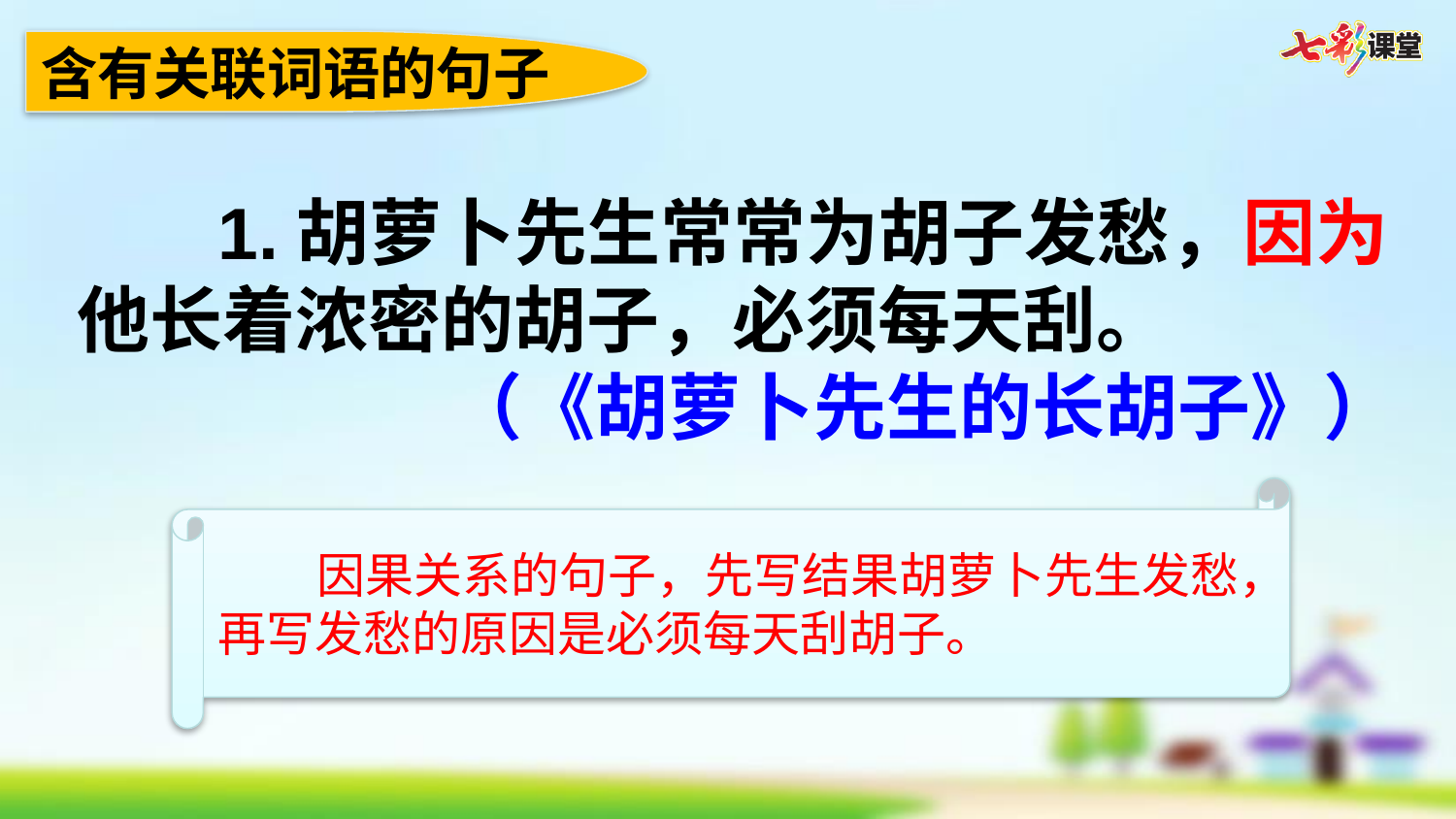

含有关联词语的句子
  　1.胡萝卜先生常常为胡子发愁，因为他长着浓密的胡子，必须每天刮。
         （《胡萝卜先生的长胡子》）
        因果关系的句子，先写结果胡萝卜先生发愁，再写发愁的原因是必须每天刮胡子。